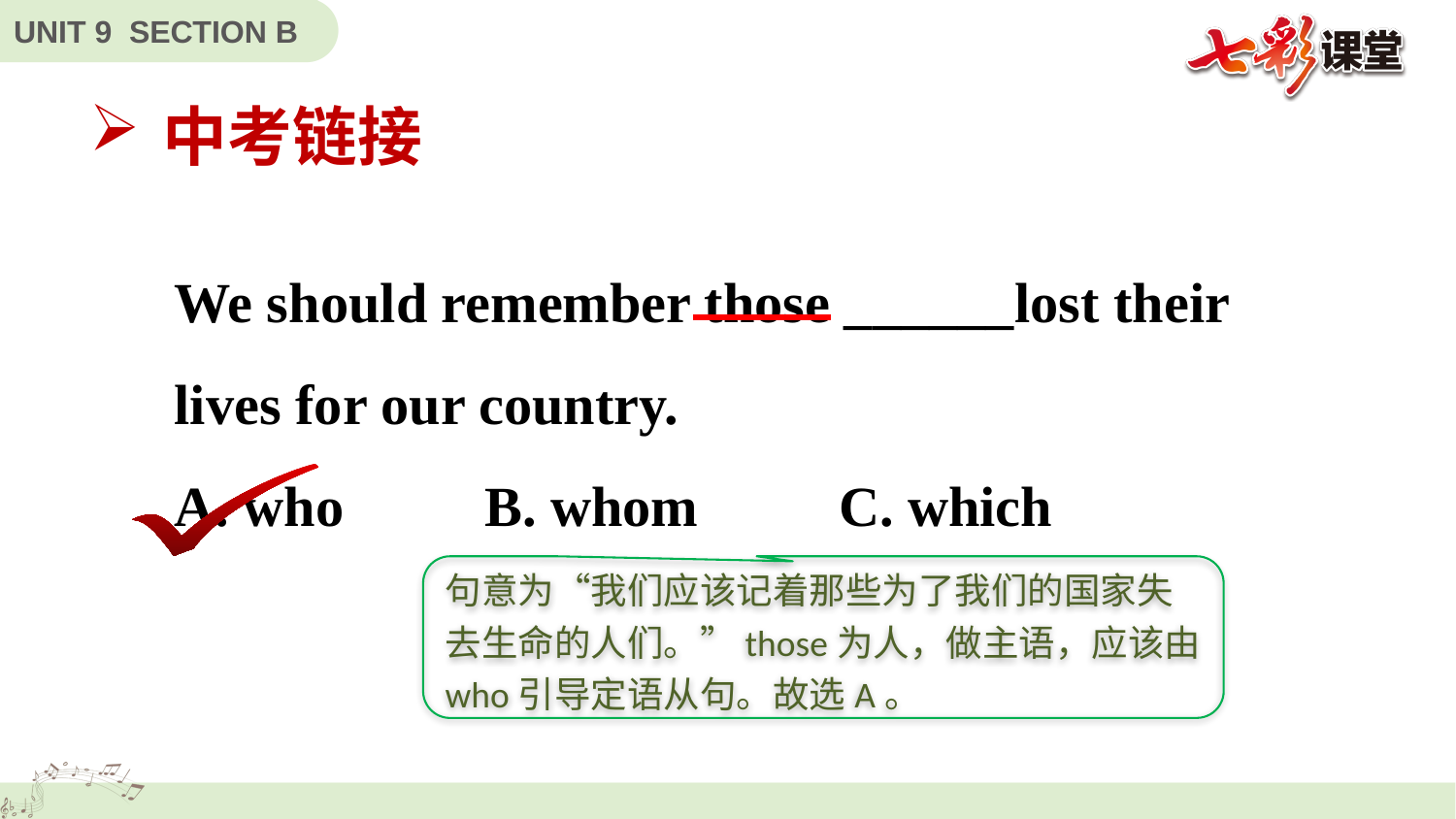

中考链接

We should remember those ______lost their
lives for our country.
A. who          B. whom          C. which

句意为“我们应该记着那些为了我们的国家失去生命的人们。”those为人，做主语，应该由who引导定语从句。故选A。